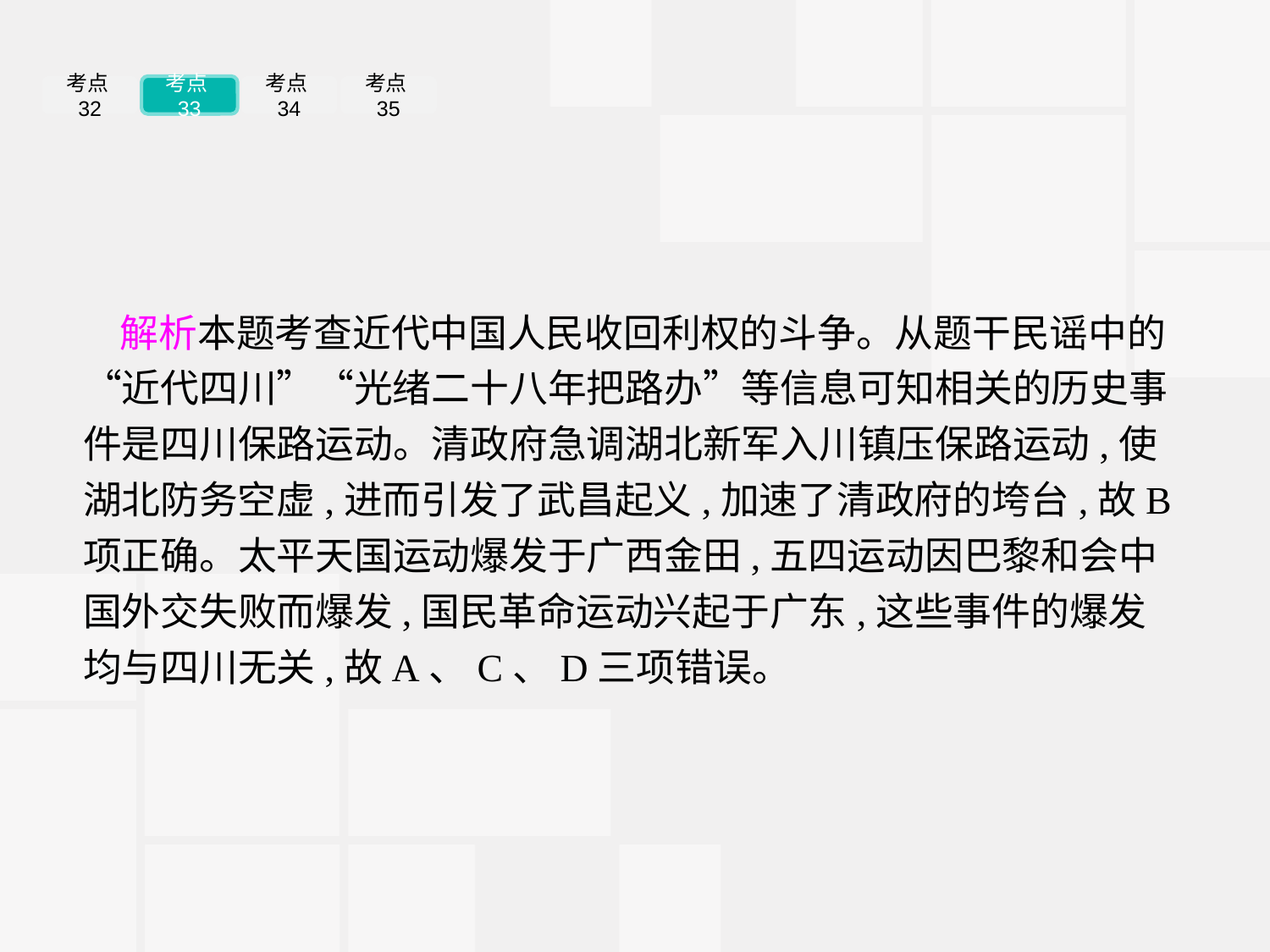

考点32
考点33
考点34
考点35
解析本题考查近代中国人民收回利权的斗争。从题干民谣中的“近代四川”“光绪二十八年把路办”等信息可知相关的历史事件是四川保路运动。清政府急调湖北新军入川镇压保路运动,使湖北防务空虚,进而引发了武昌起义,加速了清政府的垮台,故B项正确。太平天国运动爆发于广西金田,五四运动因巴黎和会中国外交失败而爆发,国民革命运动兴起于广东,这些事件的爆发均与四川无关,故A、C、D三项错误。